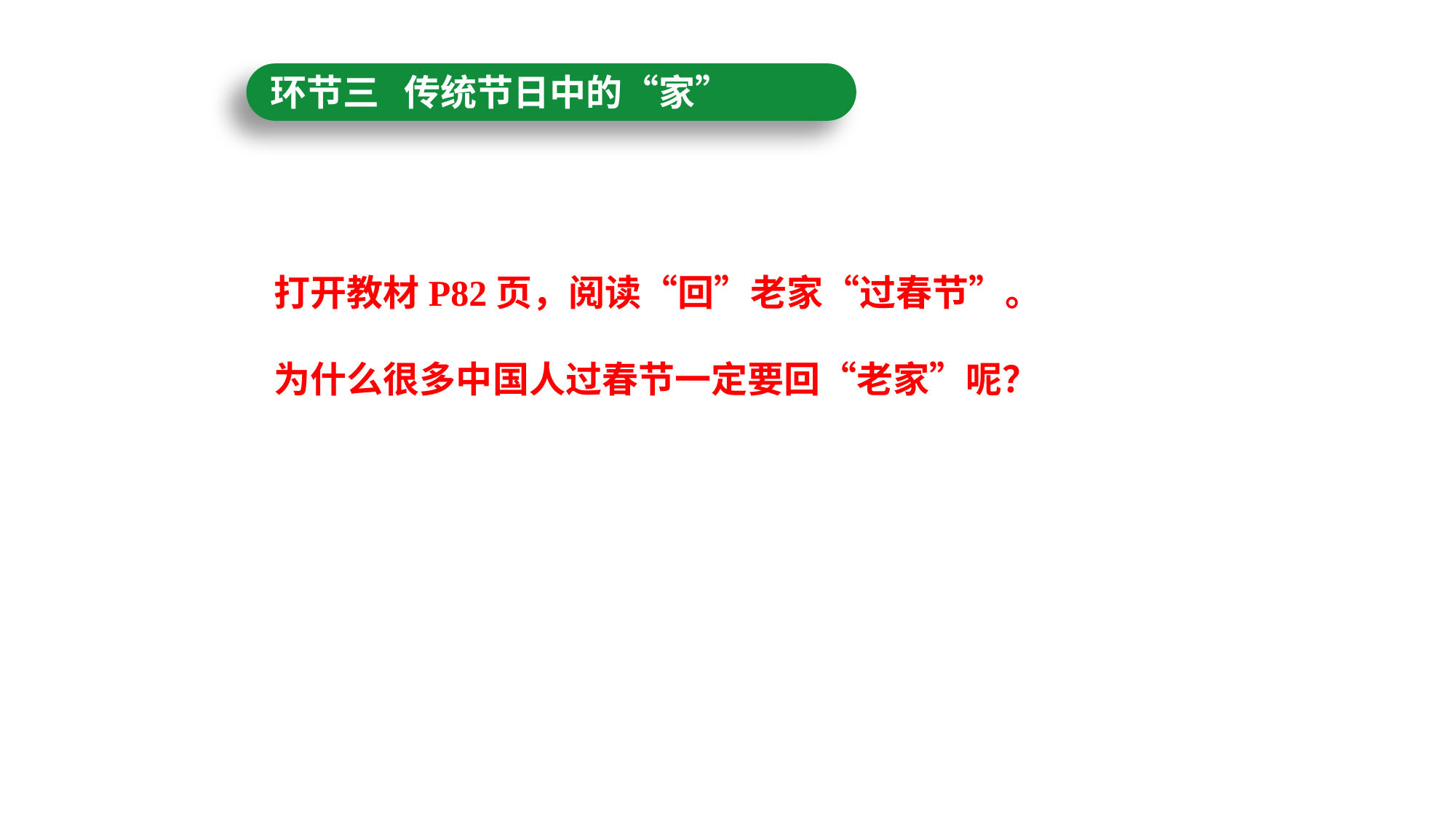

环节三   传统节日中的“家”

打开教材P82页，阅读“回”老家“过春节”。
为什么很多中国人过春节一定要回“老家”呢？